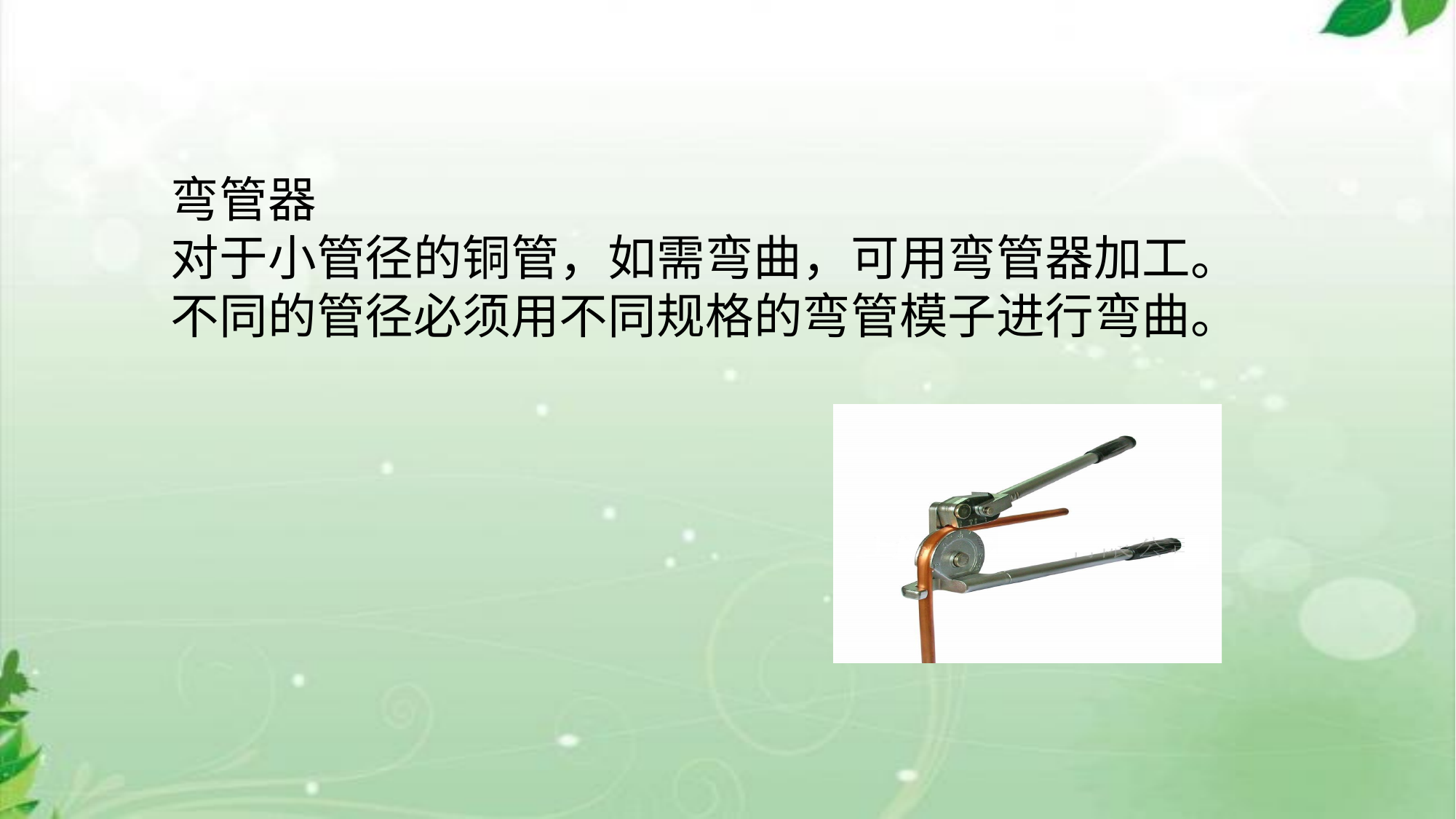

弯管器
对于小管径的铜管，如需弯曲，可用弯管器加工。不同的管径必须用不同规格的弯管模子进行弯曲。